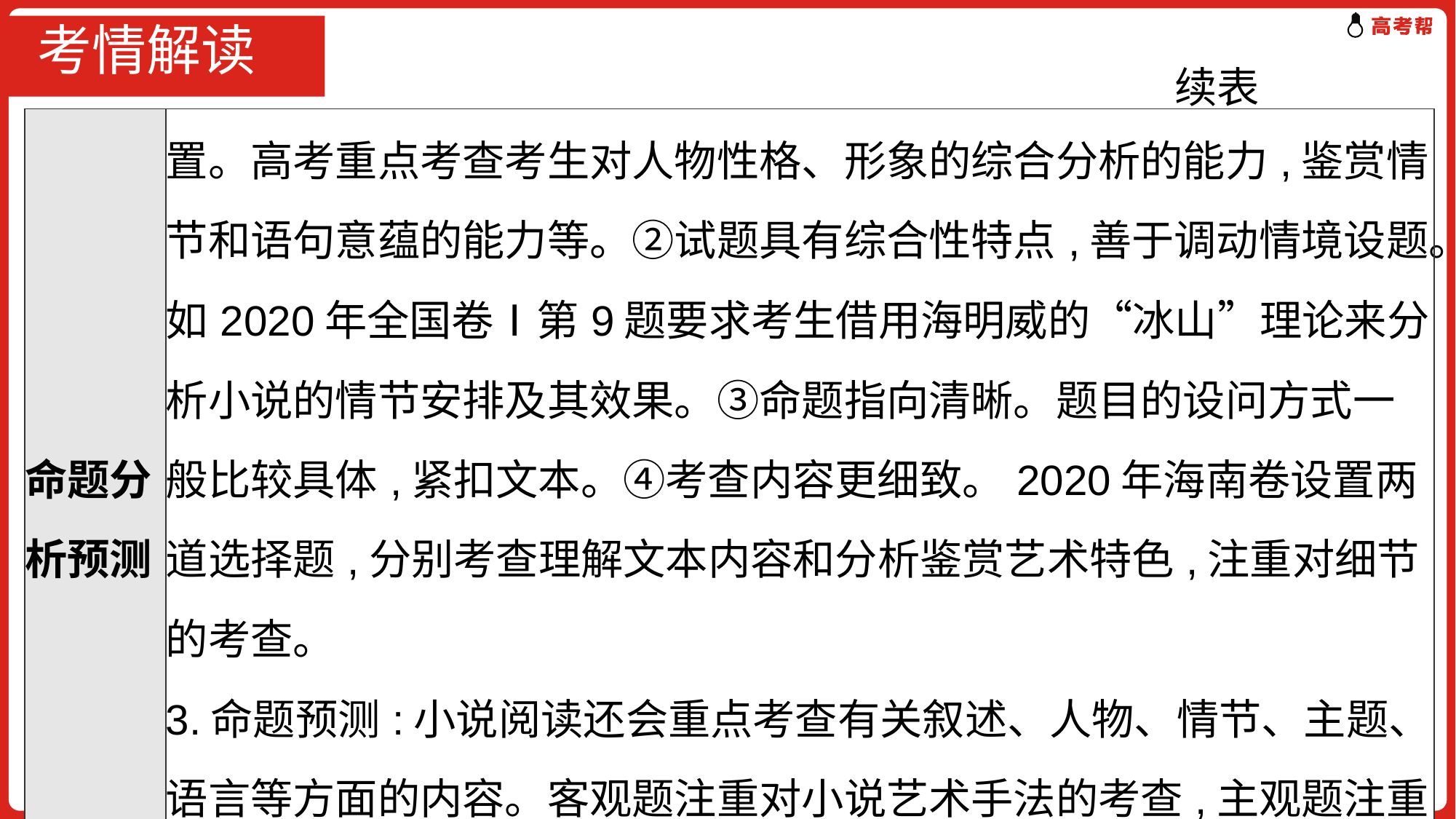

# 考情解读
续表
| 命题分析预测 | 置。高考重点考查考生对人物性格、形象的综合分析的能力,鉴赏情节和语句意蕴的能力等。②试题具有综合性特点,善于调动情境设题。如2020年全国卷Ⅰ第9题要求考生借用海明威的“冰山”理论来分析小说的情节安排及其效果。③命题指向清晰。题目的设问方式一般比较具体,紧扣文本。④考查内容更细致。2020年海南卷设置两道选择题,分别考查理解文本内容和分析鉴赏艺术特色,注重对细节的考查。 3.命题预测:小说阅读还会重点考查有关叙述、人物、情节、主题、语言等方面的内容。客观题注重对小说艺术手法的考查,主观题注重文本内外之间的联系等。 |
| --- | --- |